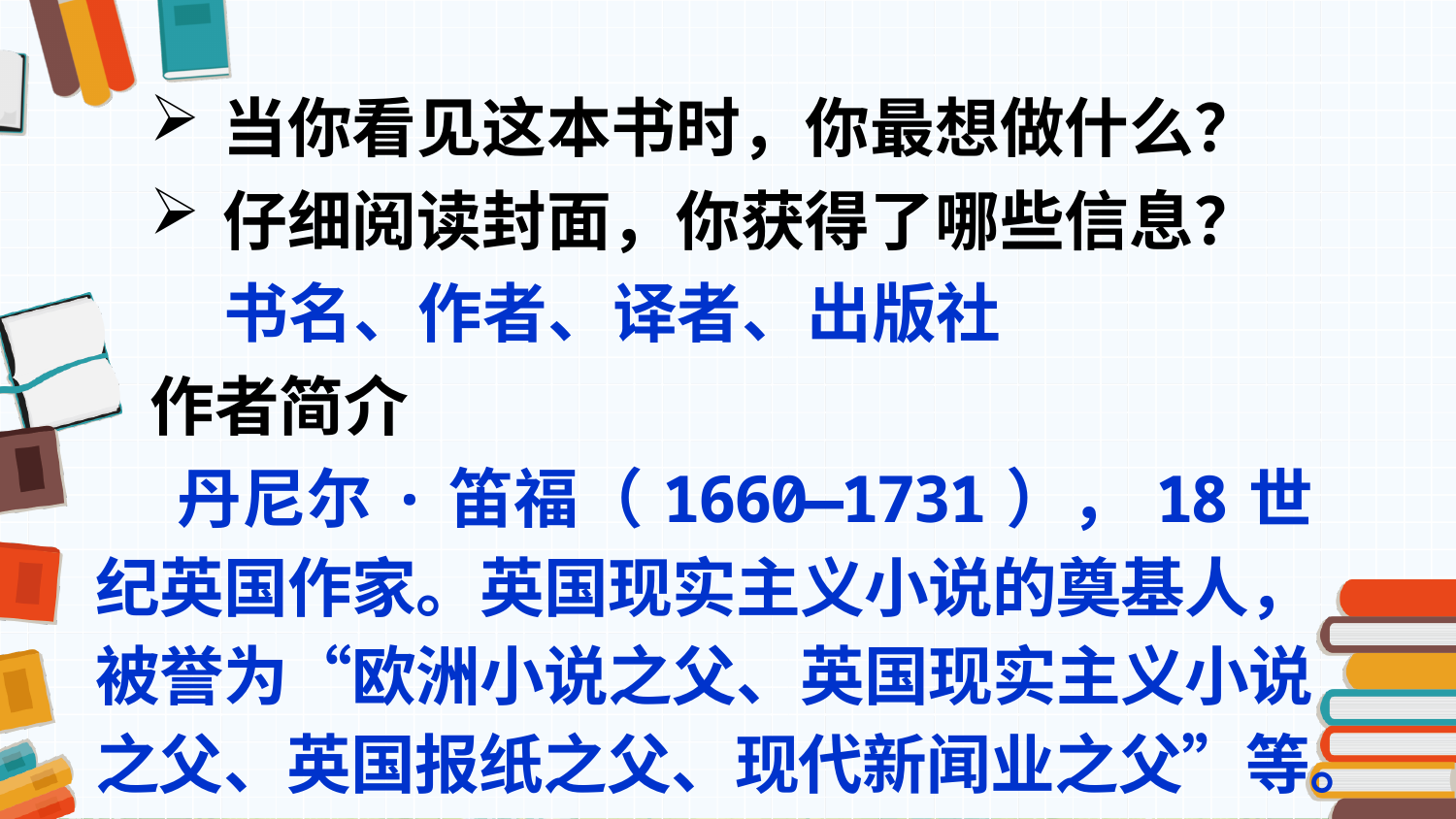

当你看见这本书时，你最想做什么？
仔细阅读封面，你获得了哪些信息？
书名、作者、译者、出版社
作者简介
    丹尼尔·笛福（1660—1731），18世纪英国作家。英国现实主义小说的奠基人，被誉为“欧洲小说之父、英国现实主义小说之父、英国报纸之父、现代新闻业之父”等。